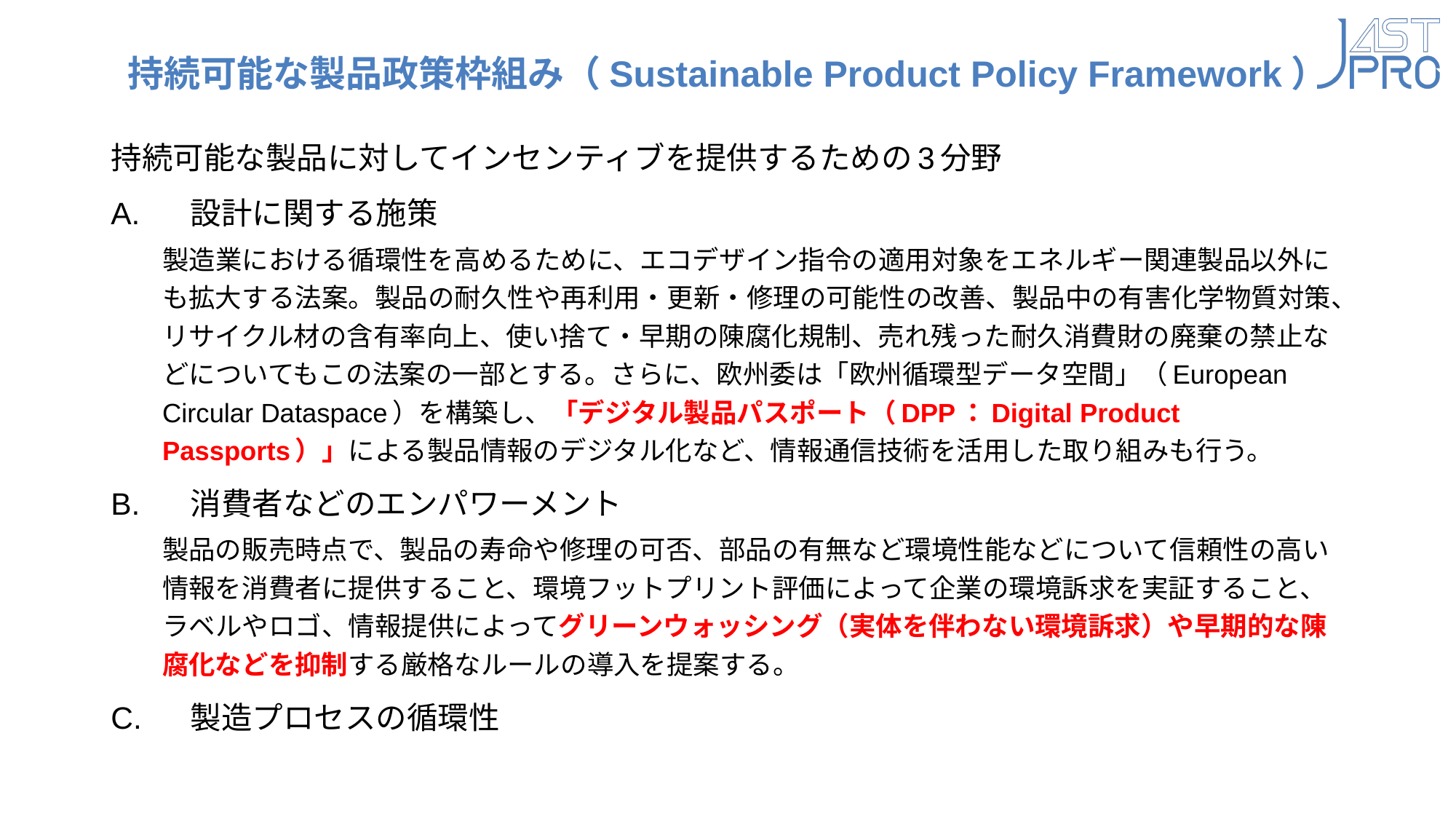

# 持続可能な製品政策枠組み（Sustainable Product Policy Framework）
持続可能な製品に対してインセンティブを提供するための3分野
A.	設計に関する施策
製造業における循環性を高めるために、エコデザイン指令の適用対象をエネルギー関連製品以外にも拡大する法案。製品の耐久性や再利用・更新・修理の可能性の改善、製品中の有害化学物質対策、リサイクル材の含有率向上、使い捨て・早期の陳腐化規制、売れ残った耐久消費財の廃棄の禁止などについてもこの法案の一部とする。さらに、欧州委は「欧州循環型データ空間」（European Circular Dataspace）を構築し、「デジタル製品パスポート（DPP：Digital Product Passports）」による製品情報のデジタル化など、情報通信技術を活用した取り組みも行う。
B.	消費者などのエンパワーメント
製品の販売時点で、製品の寿命や修理の可否、部品の有無など環境性能などについて信頼性の高い情報を消費者に提供すること、環境フットプリント評価によって企業の環境訴求を実証すること、ラベルやロゴ、情報提供によってグリーンウォッシング（実体を伴わない環境訴求）や早期的な陳腐化などを抑制する厳格なルールの導入を提案する。
C.	製造プロセスの循環性